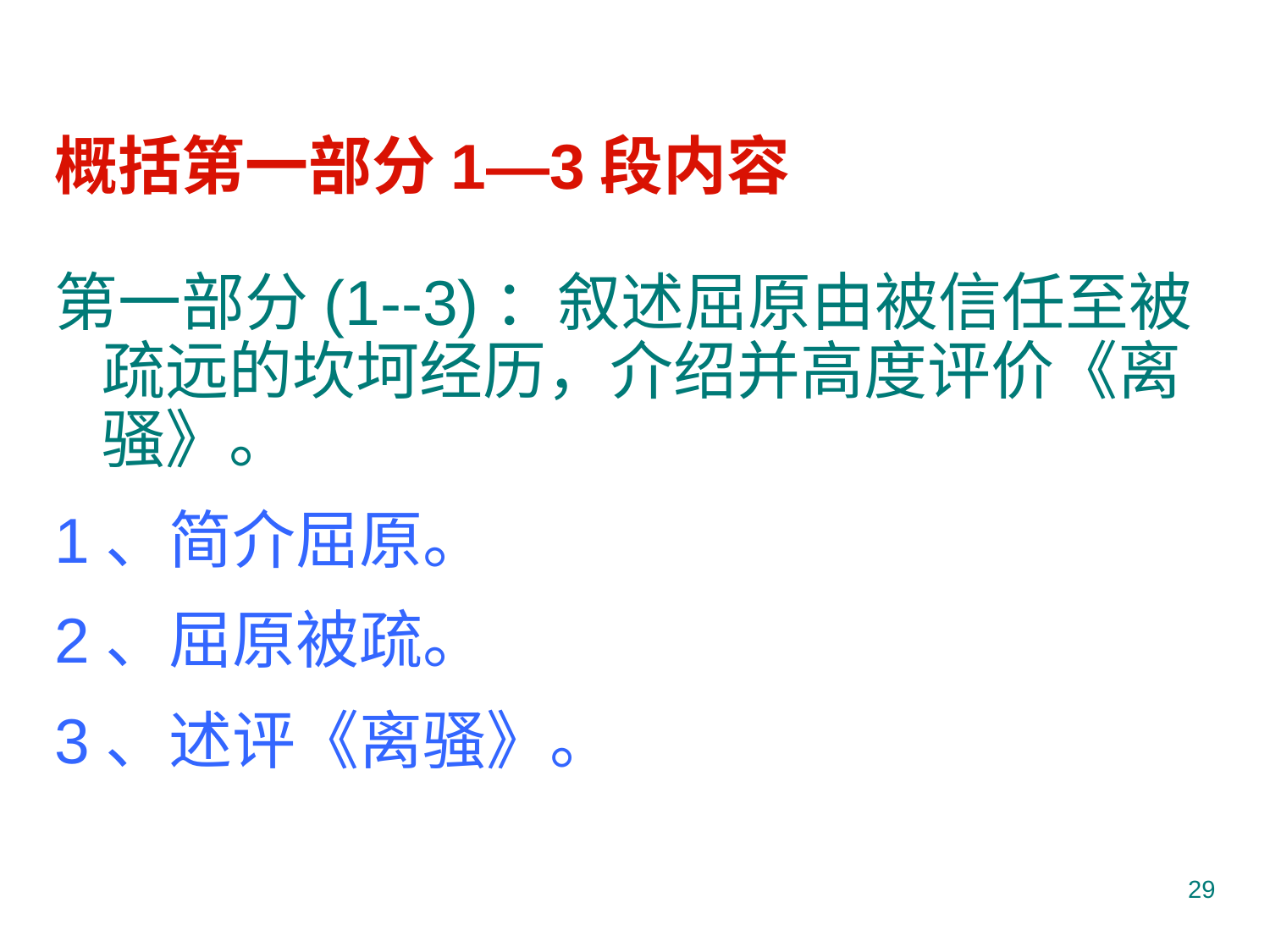

# 概括第一部分1—3段内容
第一部分(1--3)：叙述屈原由被信任至被疏远的坎坷经历，介绍并高度评价《离骚》。
1、简介屈原。
2、屈原被疏。
3、述评《离骚》。

29